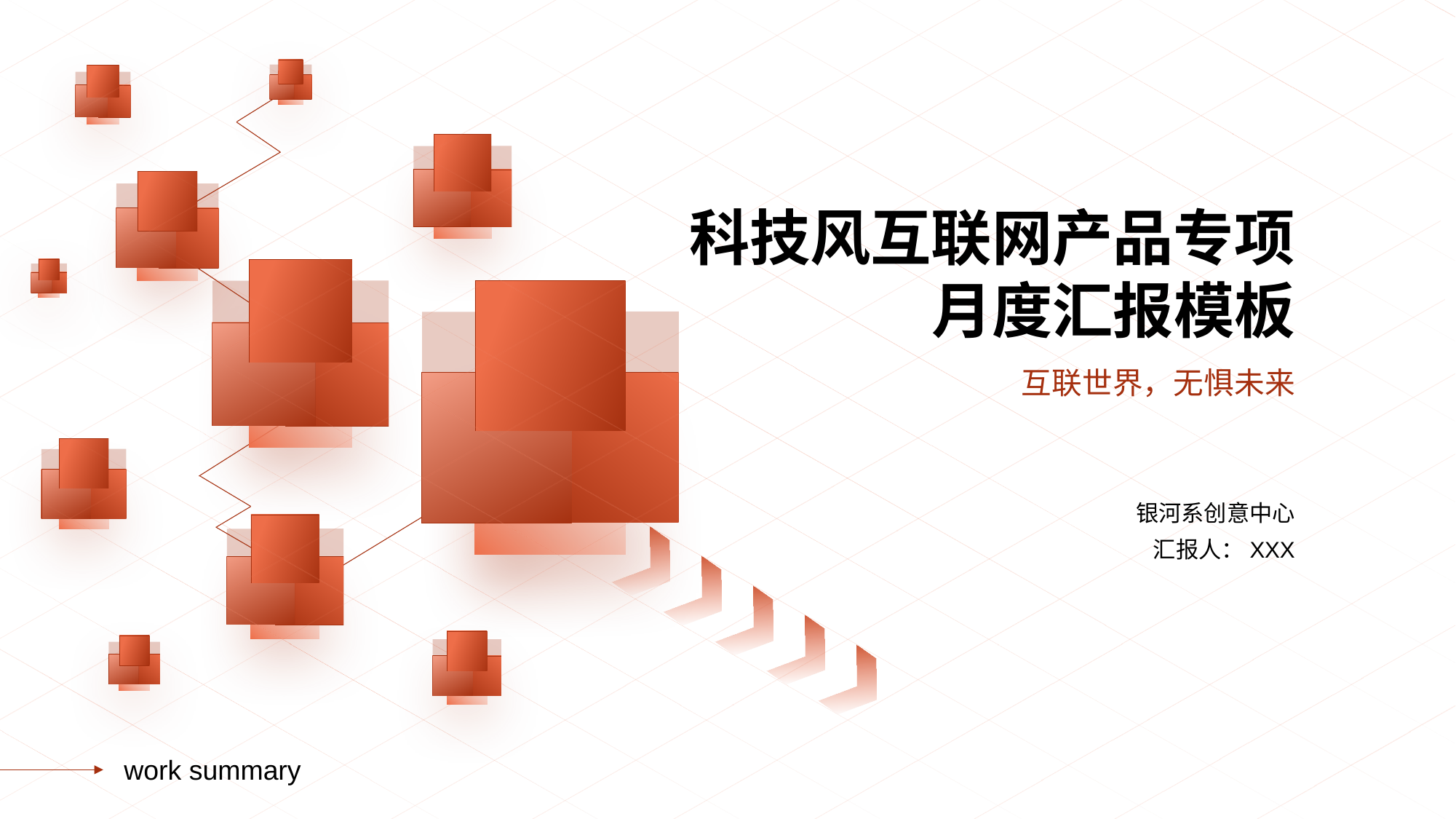

# 科技风互联网产品专项 月度汇报模板
互联世界，无惧未来
银河系创意中心
汇报人：XXX